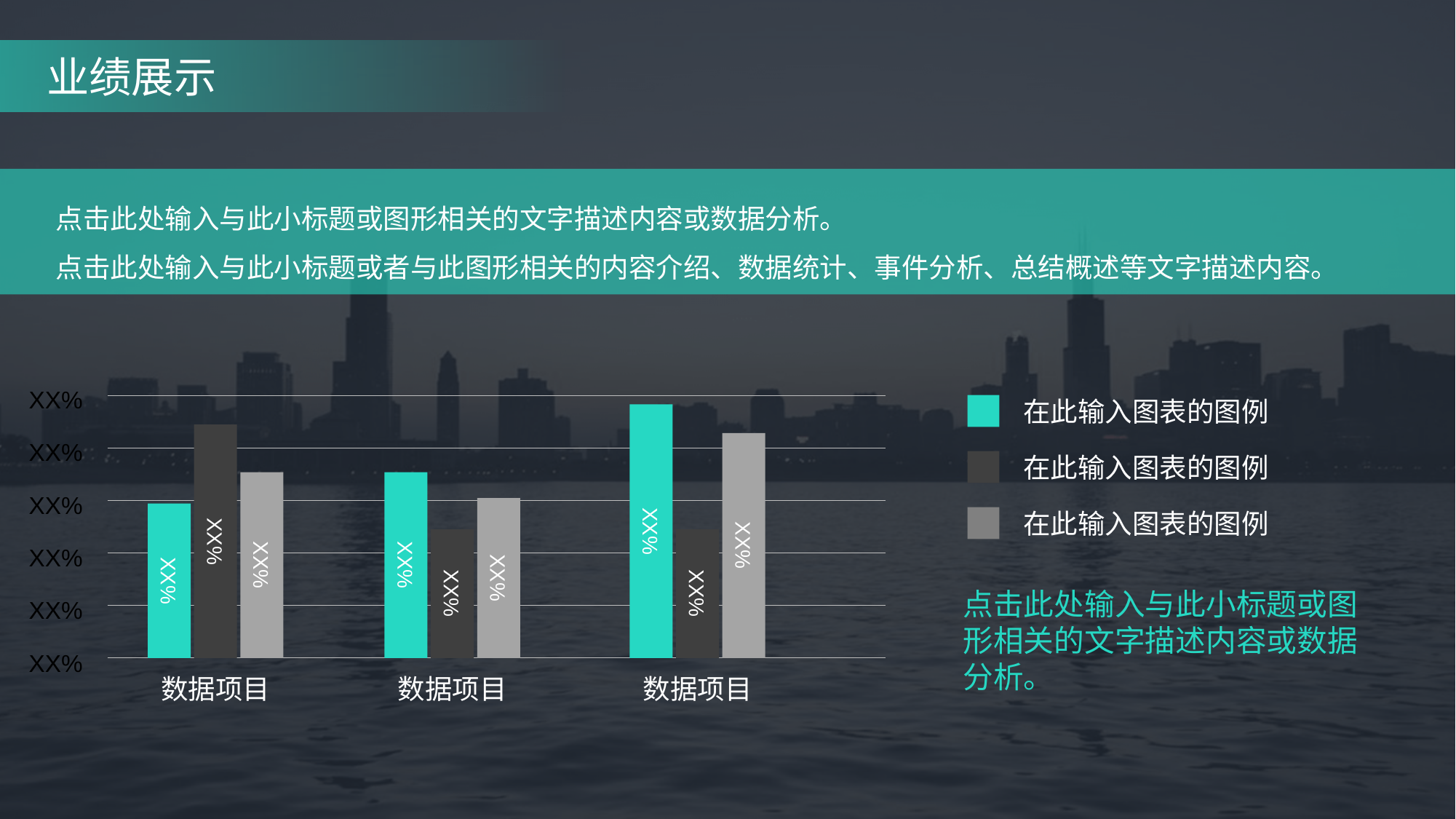

# 业绩展示

点击此处输入与此小标题或图形相关的文字描述内容或数据分析。
点击此处输入与此小标题或者与此图形相关的内容介绍、数据统计、事件分析、总结概述等文字描述内容。
XX%
XX%
XX%
XX%
XX%
XX%
在此输入图表的图例

XX%
XX%
XX%
在此输入图表的图例

XX%
XX%
XX%
在此输入图表的图例
XX%

XX%
XX%
点击此处输入与此小标题或图形相关的文字描述内容或数据分析。
数据项目
数据项目
数据项目